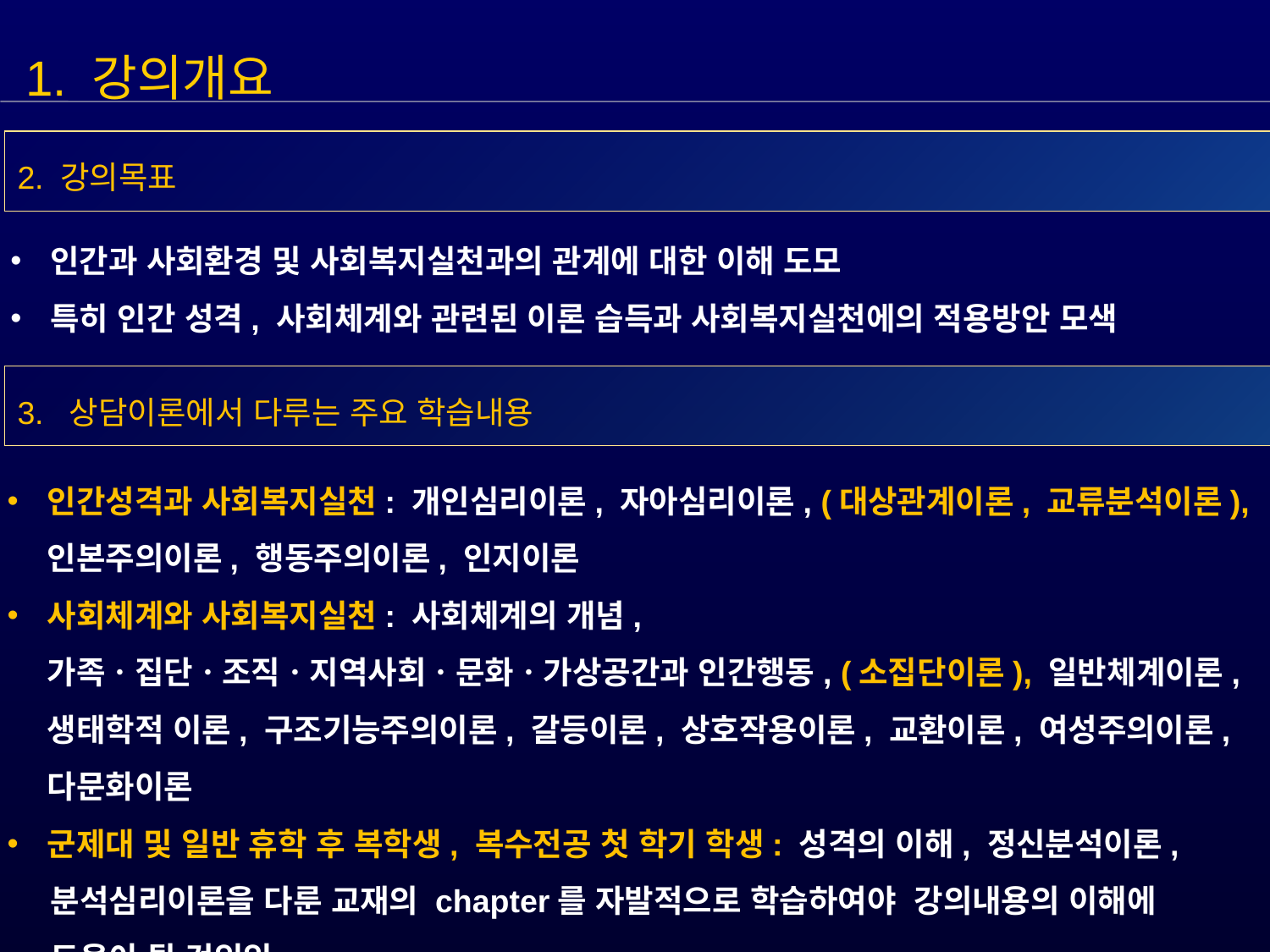

1. 강의개요

2. 강의목표
인간과 사회환경 및 사회복지실천과의 관계에 대한 이해 도모
특히 인간 성격, 사회체계와 관련된 이론 습득과 사회복지실천에의 적용방안 모색

3.  상담이론에서 다루는 주요 학습내용
인간성격과 사회복지실천: 개인심리이론, 자아심리이론, (대상관계이론, 교류분석이론), 인본주의이론, 행동주의이론, 인지이론
사회체계와 사회복지실천: 사회체계의 개념, 가족ㆍ집단ㆍ조직ㆍ지역사회ㆍ문화ㆍ가상공간과 인간행동, (소집단이론), 일반체계이론, 생태학적 이론, 구조기능주의이론, 갈등이론, 상호작용이론, 교환이론, 여성주의이론, 다문화이론
군제대 및 일반 휴학 후 복학생, 복수전공 첫 학기 학생: 성격의 이해, 정신분석이론,
    분석심리이론을 다룬 교재의 chapter를 자발적으로 학습하여야  강의내용의 이해에
    도움이 될 것임임